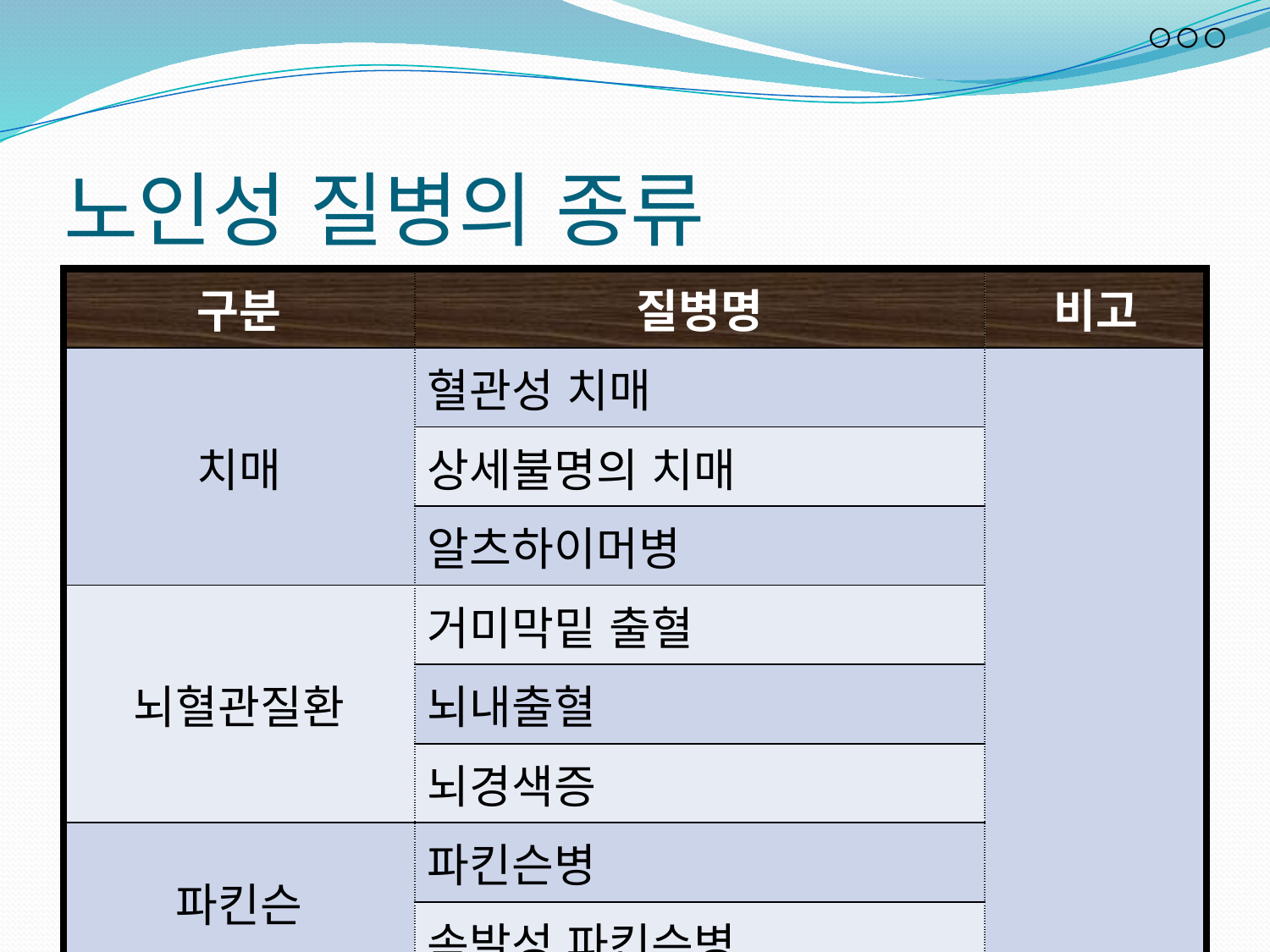

# 노인성 질병의 종류
| 구분 | 질병명 | 비고 |
| --- | --- | --- |
| 치매 | 혈관성 치매 |  |
|  | 상세불명의 치매 |  |
|  | 알츠하이머병 |  |
| 뇌혈관질환 | 거미막밑 출혈 |  |
|  | 뇌내출혈 |  |
|  | 뇌경색증 |  |
| 파킨슨 | 파킨슨병 |  |
|  | 속발성 파킨슨병 |  |
3